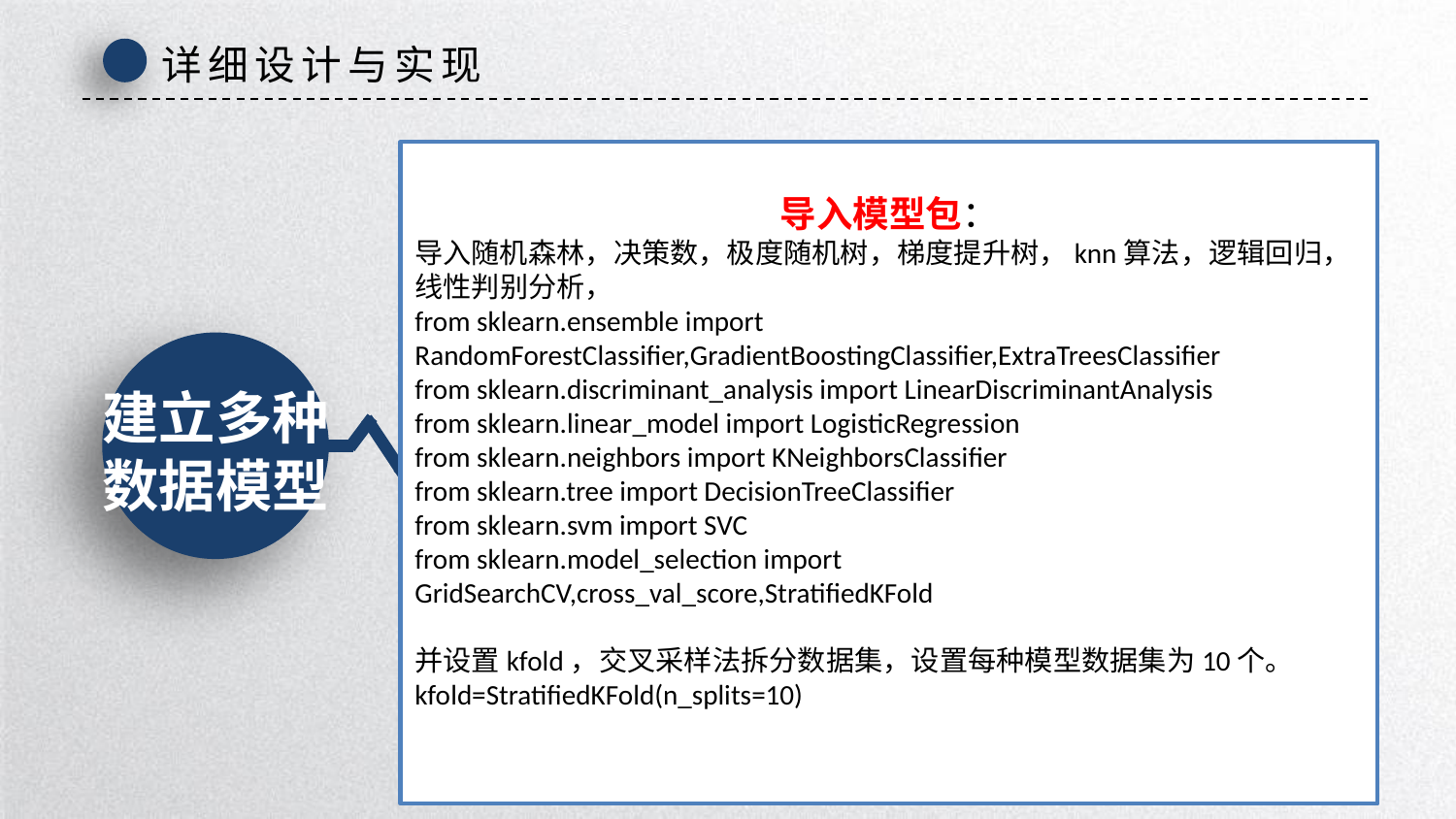

详细设计与实现

导入模型包：
导入随机森林，决策数，极度随机树，梯度提升树，knn算法，逻辑回归，
线性判别分析，
from sklearn.ensemble import RandomForestClassifier,GradientBoostingClassifier,ExtraTreesClassifier
from sklearn.discriminant_analysis import LinearDiscriminantAnalysis
from sklearn.linear_model import LogisticRegression
from sklearn.neighbors import KNeighborsClassifier
from sklearn.tree import DecisionTreeClassifier
from sklearn.svm import SVC
from sklearn.model_selection import GridSearchCV,cross_val_score,StratifiedKFold

并设置kfold，交叉采样法拆分数据集，设置每种模型数据集为10个。
kfold=StratifiedKFold(n_splits=10)

建立多种
数据模型